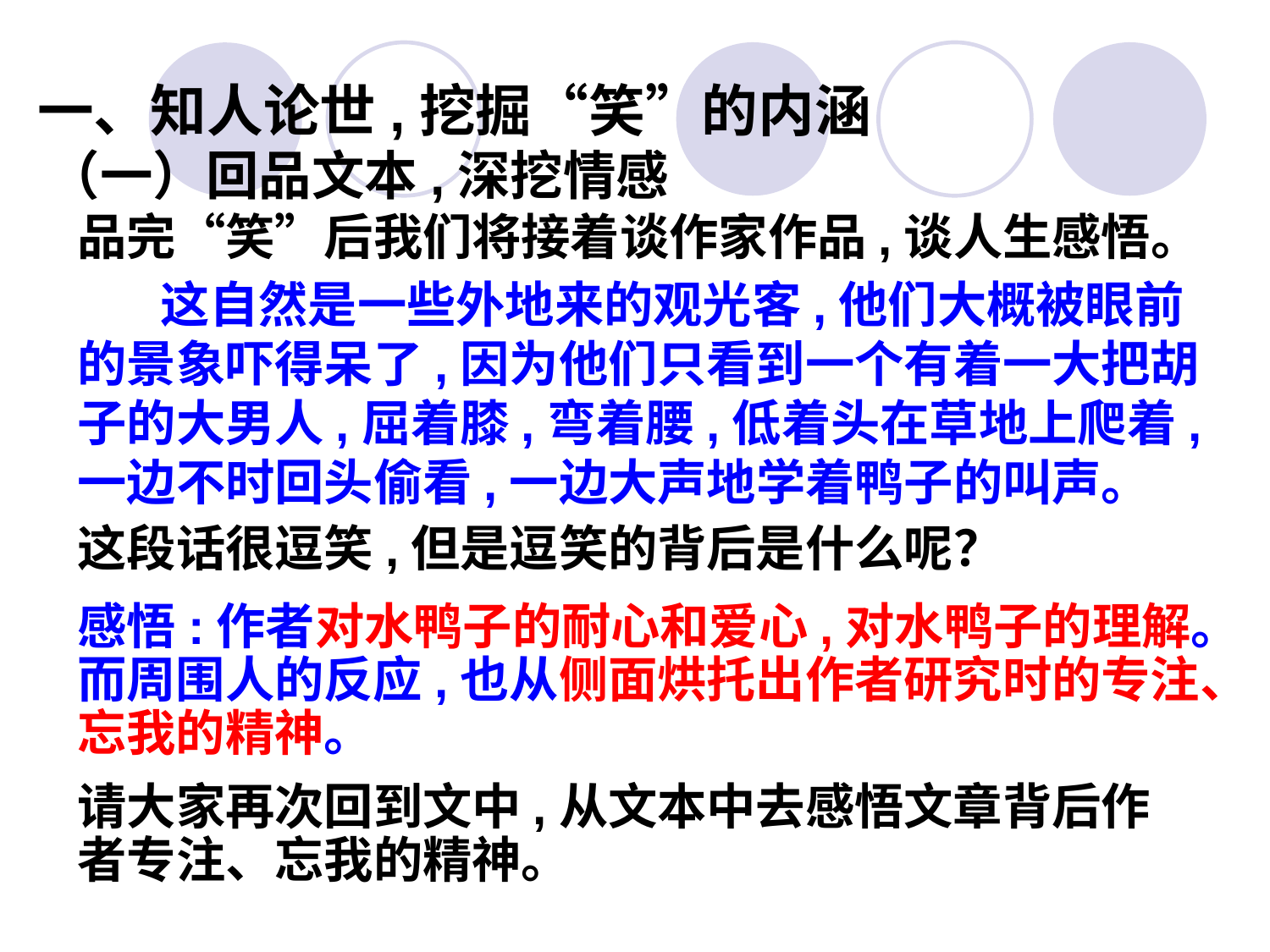

一、知人论世,挖掘“笑”的内涵
（一）回品文本,深挖情感
品完“笑”后我们将接着谈作家作品,谈人生感悟。
   这自然是一些外地来的观光客,他们大概被眼前的景象吓得呆了,因为他们只看到一个有着一大把胡子的大男人,屈着膝,弯着腰,低着头在草地上爬着,一边不时回头偷看,一边大声地学着鸭子的叫声。
这段话很逗笑,但是逗笑的背后是什么呢？
感悟:作者对水鸭子的耐心和爱心,对水鸭子的理解。而周围人的反应,也从侧面烘托出作者研究时的专注、忘我的精神。
请大家再次回到文中,从文本中去感悟文章背后作者专注、忘我的精神。